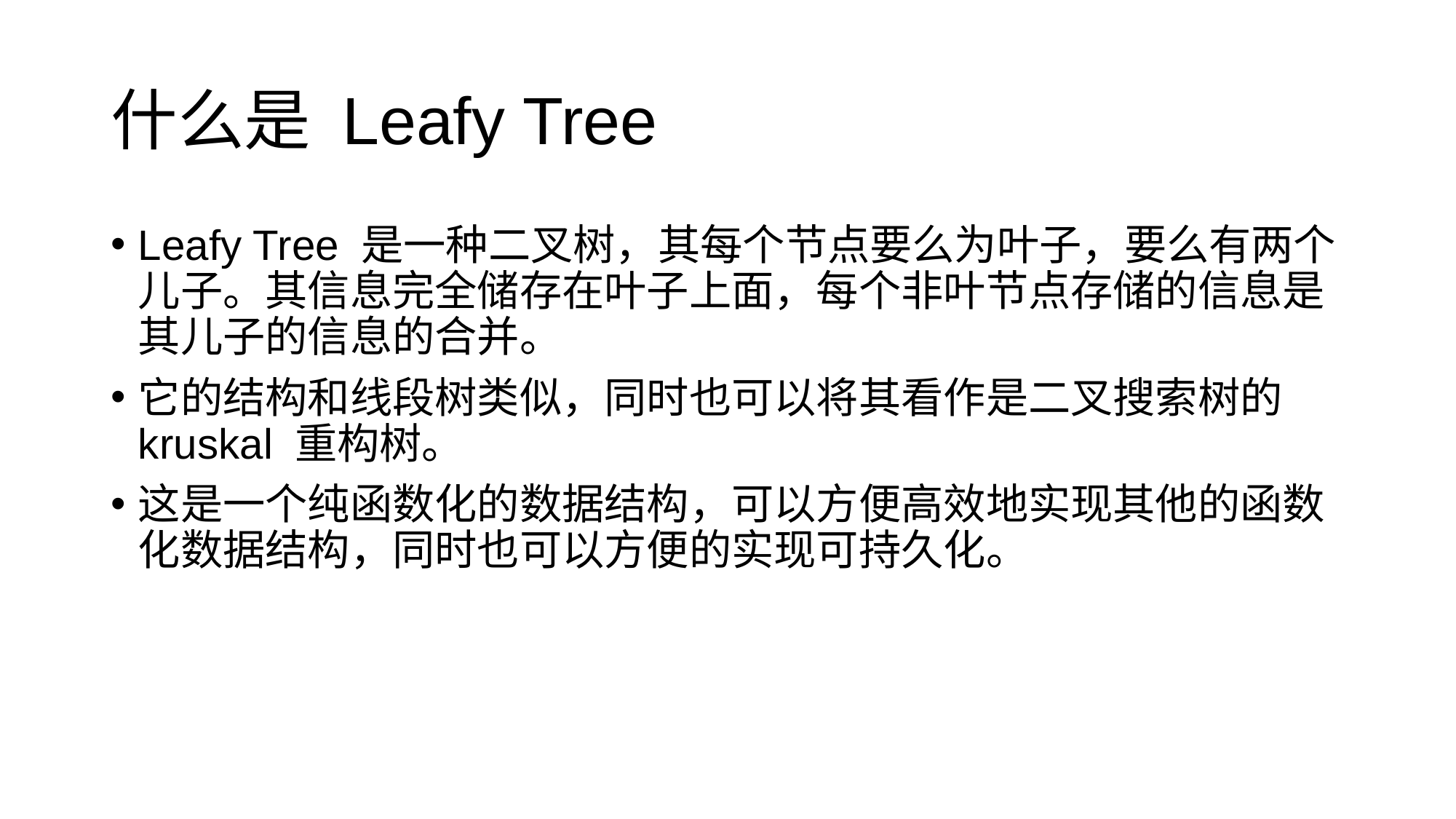

# 什么是 Leafy Tree
Leafy Tree 是一种二叉树，其每个节点要么为叶子，要么有两个儿子。其信息完全储存在叶子上面，每个非叶节点存储的信息是其儿子的信息的合并。
它的结构和线段树类似，同时也可以将其看作是二叉搜索树的 kruskal 重构树。
这是一个纯函数化的数据结构，可以方便高效地实现其他的函数化数据结构，同时也可以方便的实现可持久化。